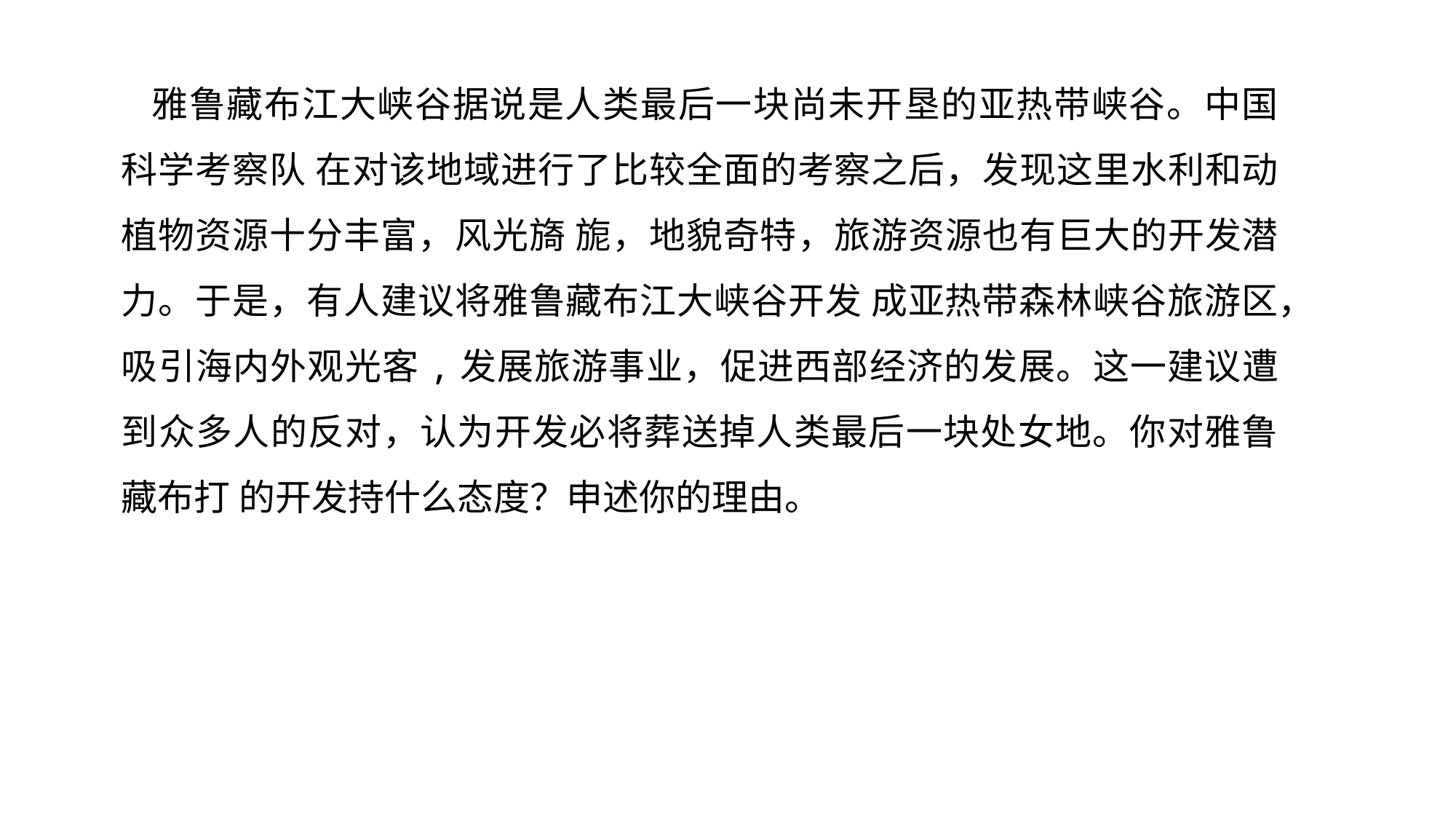

雅鲁藏布江大峡谷据说是人类最后一块尚未开垦的亚热带峡谷。中国科学考察队 在对该地域进行了比较全面的考察之后，发现这里水利和动植物资源十分丰富，风光旖 旎，地貌奇特，旅游资源也有巨大的开发潜力。于是，有人建议将雅鲁藏布江大峡谷开发 成亚热带森林峡谷旅游区，吸引海内外观光客,发展旅游事业，促进西部经济的发展。这一建议遭到众多人的反对，认为开发必将葬送掉人类最后一块处女地。你对雅鲁藏布打 的开发持什么态度？申述你的理由。